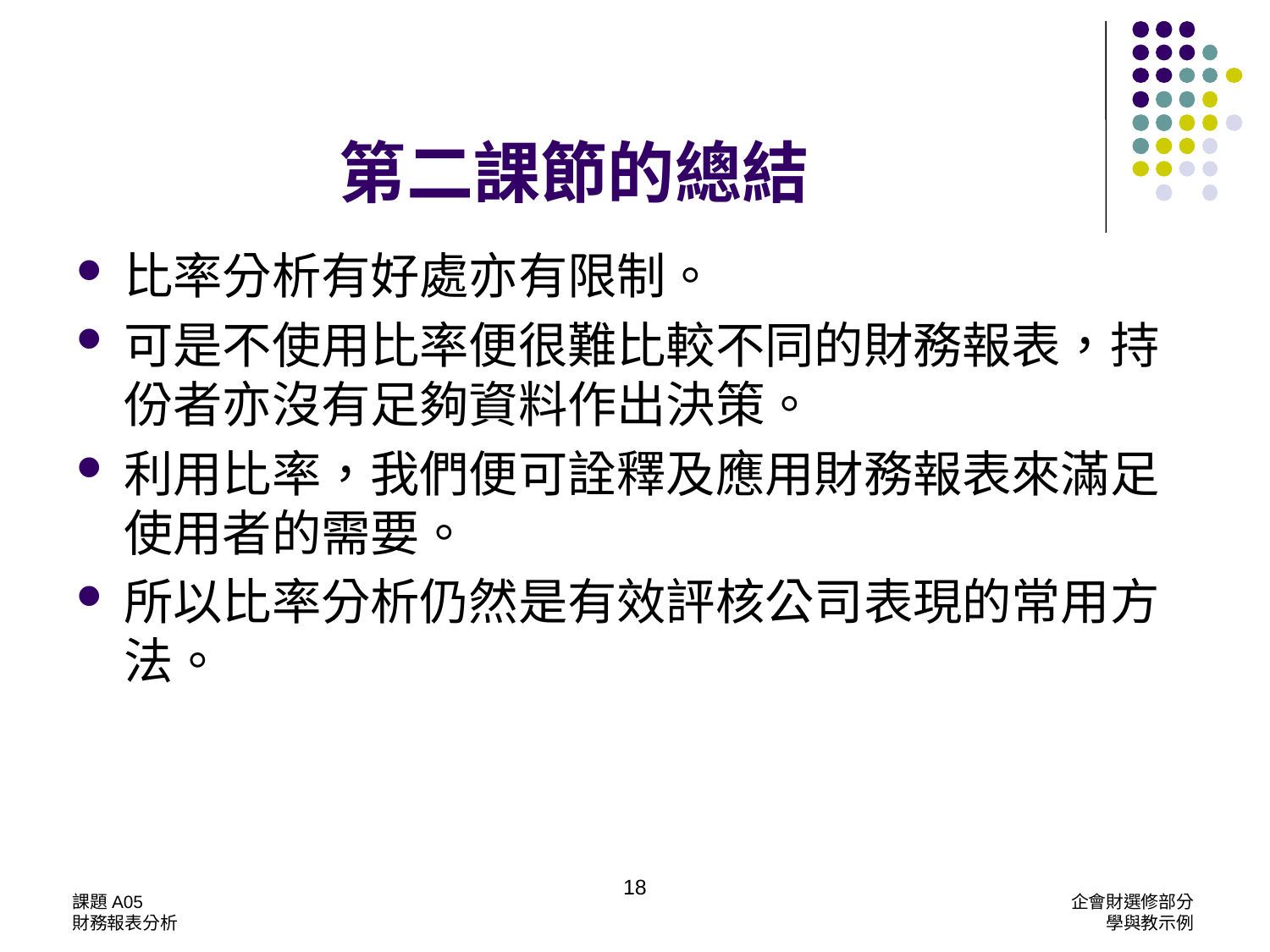

比率分析有好處亦有限制。
可是不使用比率便很難比較不同的財務報表，持份者亦沒有足夠資料作出決策。
利用比率，我們便可詮釋及應用財務報表來滿足使用者的需要。
所以比率分析仍然是有效評核公司表現的常用方法。
第二課節的總結

企會財選修部分
學與教示例
18